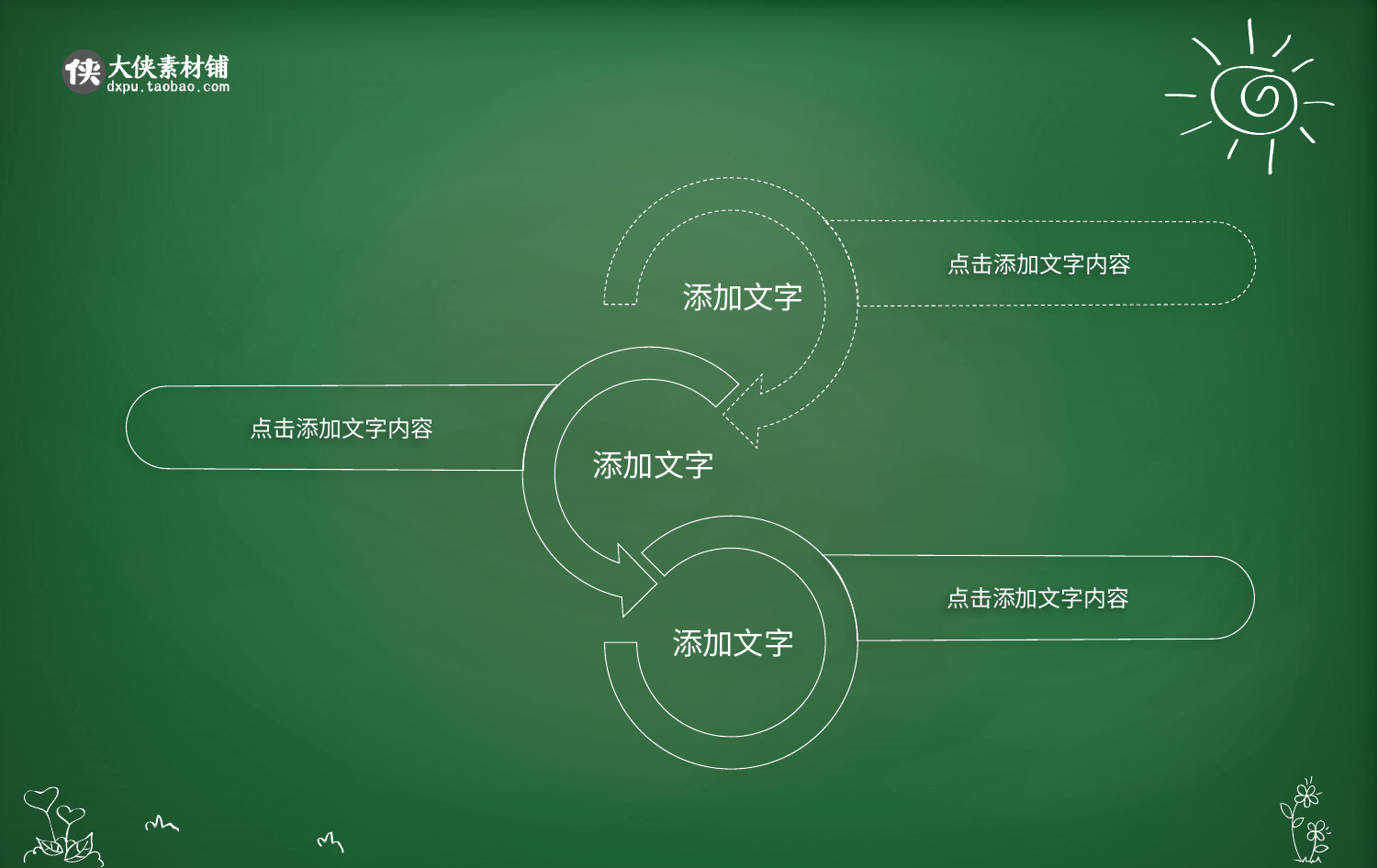

添加文字
点击添加文字内容

添加文字
点击添加文字内容

添加文字
点击添加文字内容